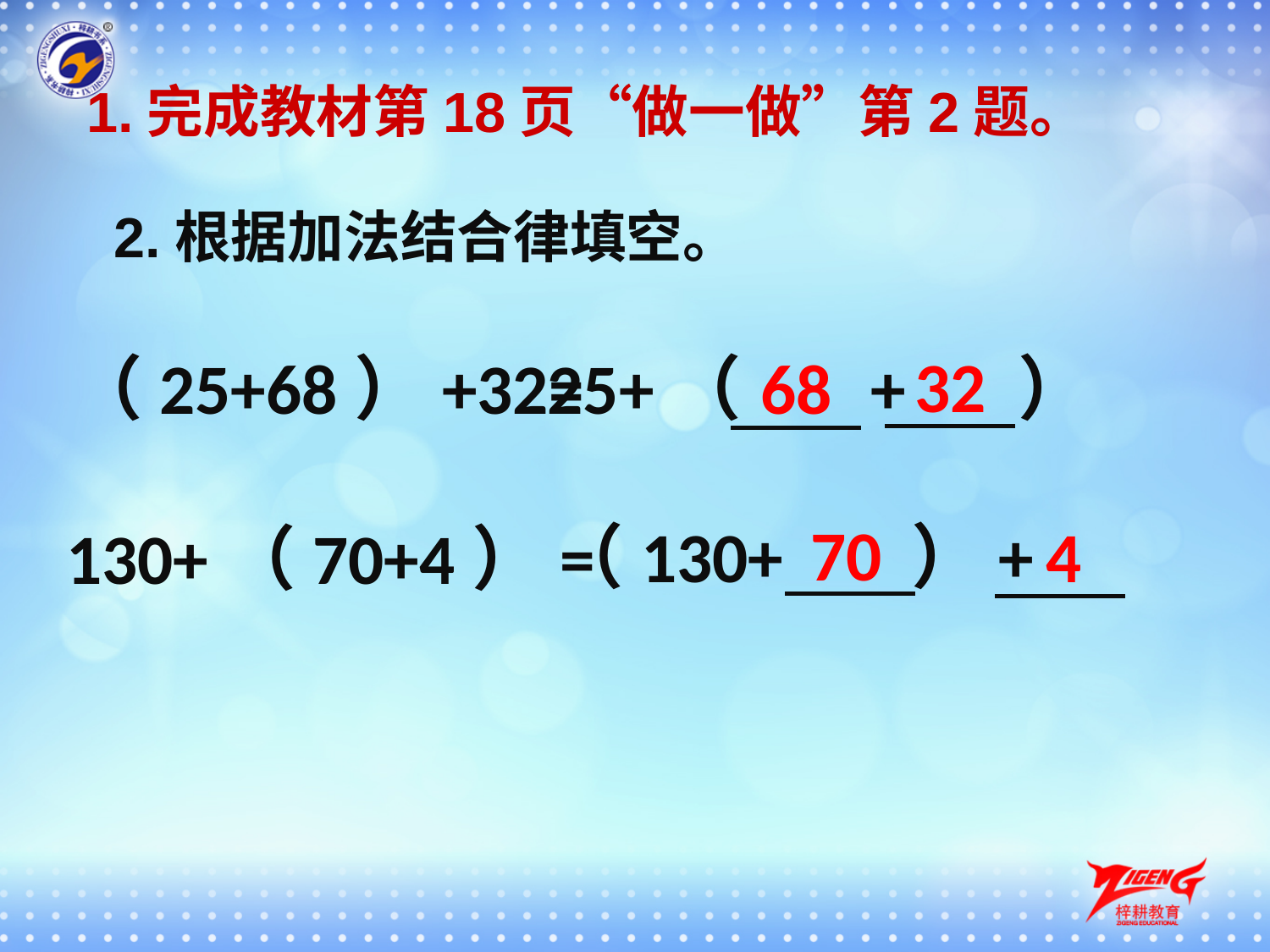

1.完成教材第18页“做一做”第2题。
2.根据加法结合律填空。
32
（25+68）+32=
25+（       +      ）
68
70
（130+       ）+
4
130+（70+4）=